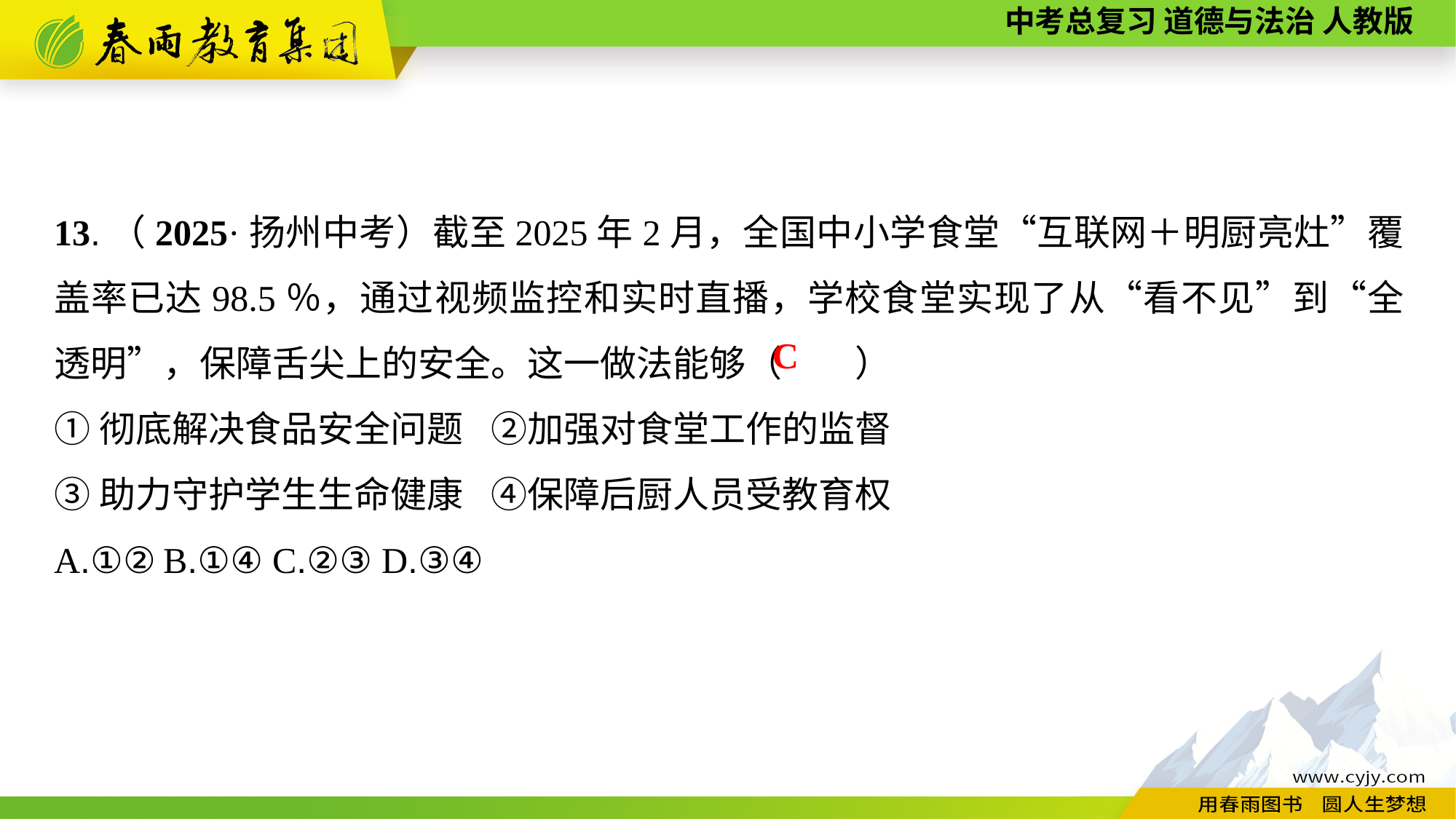

13.（2025·扬州中考）截至2025年2月，全国中小学食堂“互联网＋明厨亮灶”覆盖率已达98.5％，通过视频监控和实时直播，学校食堂实现了从“看不见”到“全透明”，保障舌尖上的安全。这一做法能够（　　）
①彻底解决食品安全问题	②加强对食堂工作的监督
③助力守护学生生命健康	④保障后厨人员受教育权
A.①②	B.①④	C.②③	D.③④
C